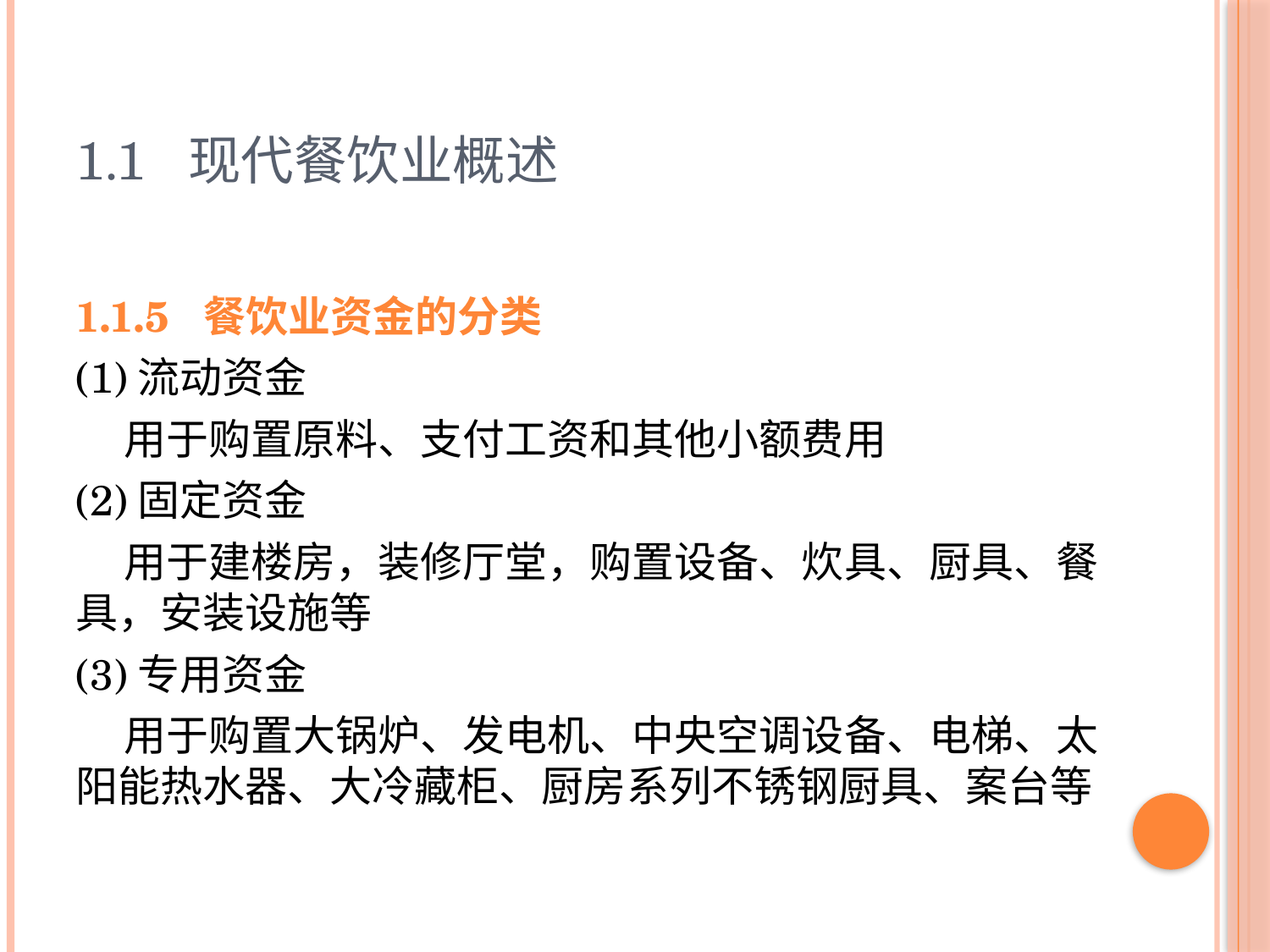

# 1.1  现代餐饮业概述

1.1.5  餐饮业资金的分类
(1)流动资金
    用于购置原料、支付工资和其他小额费用
(2)固定资金
    用于建楼房，装修厅堂，购置设备、炊具、厨具、餐具，安装设施等
(3)专用资金
    用于购置大锅炉、发电机、中央空调设备、电梯、太阳能热水器、大冷藏柜、厨房系列不锈钢厨具、案台等